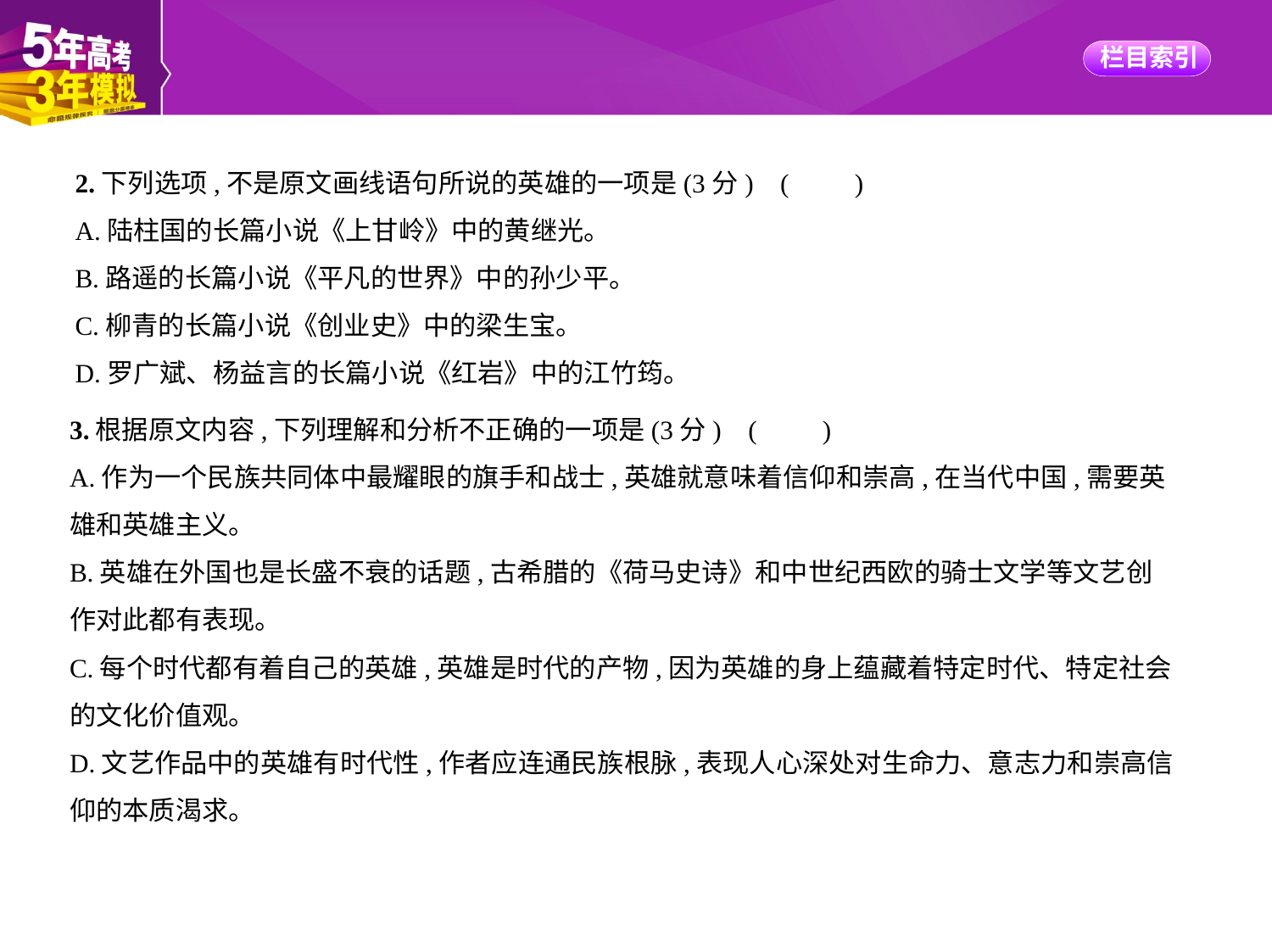

2.下列选项,不是原文画线语句所说的英雄的一项是(3分) (　　)
A.陆柱国的长篇小说《上甘岭》中的黄继光。
B.路遥的长篇小说《平凡的世界》中的孙少平。
C.柳青的长篇小说《创业史》中的梁生宝。
D.罗广斌、杨益言的长篇小说《红岩》中的江竹筠。
3.根据原文内容,下列理解和分析不正确的一项是(3分) (　　)
A.作为一个民族共同体中最耀眼的旗手和战士,英雄就意味着信仰和崇高,在当代中国,需要英
雄和英雄主义。
B.英雄在外国也是长盛不衰的话题,古希腊的《荷马史诗》和中世纪西欧的骑士文学等文艺创
作对此都有表现。
C.每个时代都有着自己的英雄,英雄是时代的产物,因为英雄的身上蕴藏着特定时代、特定社会
的文化价值观。
D.文艺作品中的英雄有时代性,作者应连通民族根脉,表现人心深处对生命力、意志力和崇高信
仰的本质渴求。